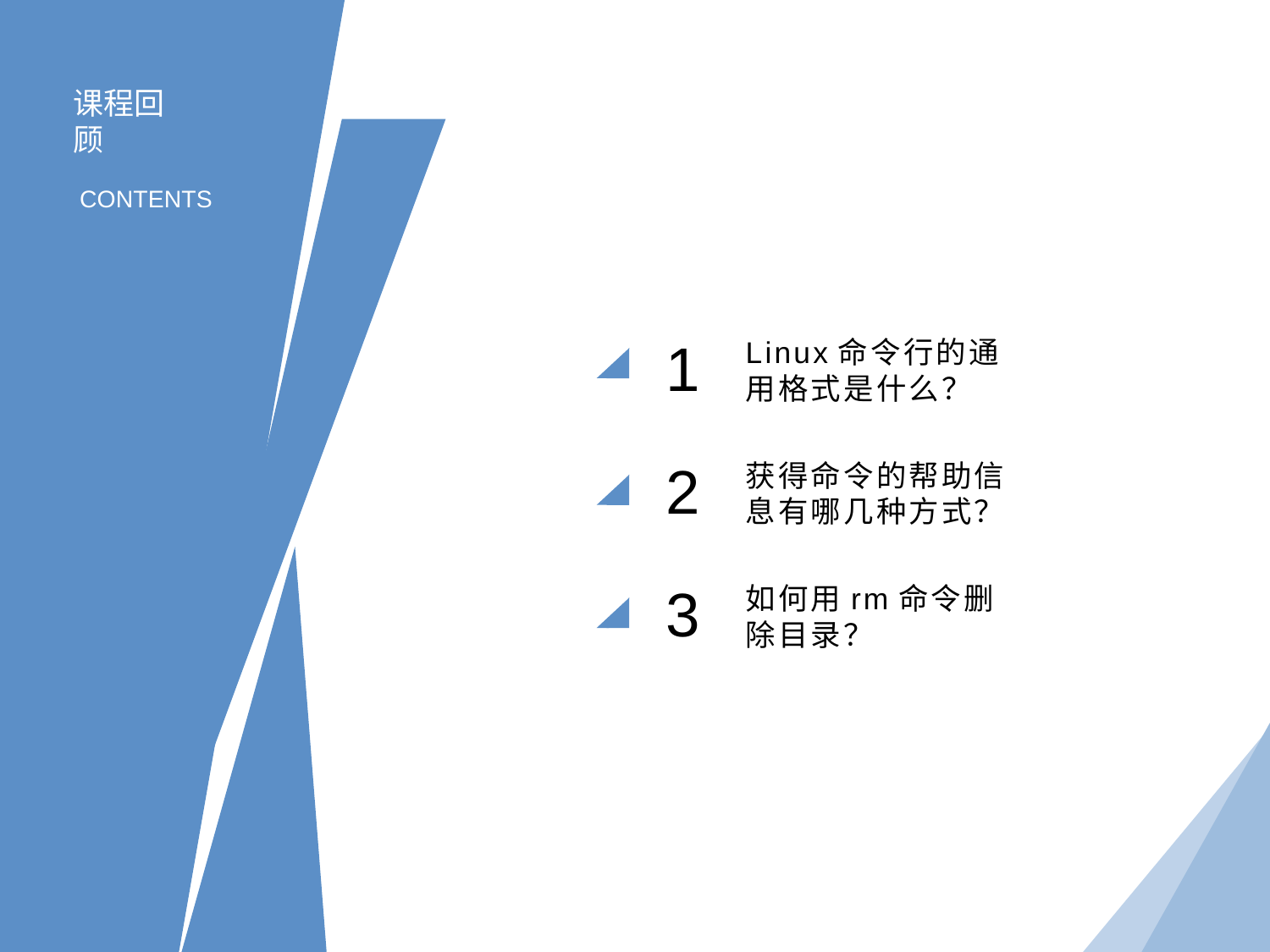

课程回顾

CONTENTS
1
Linux命令行的通用格式是什么？

2
获得命令的帮助信息有哪几种方式？

3
如何用rm命令删除目录？